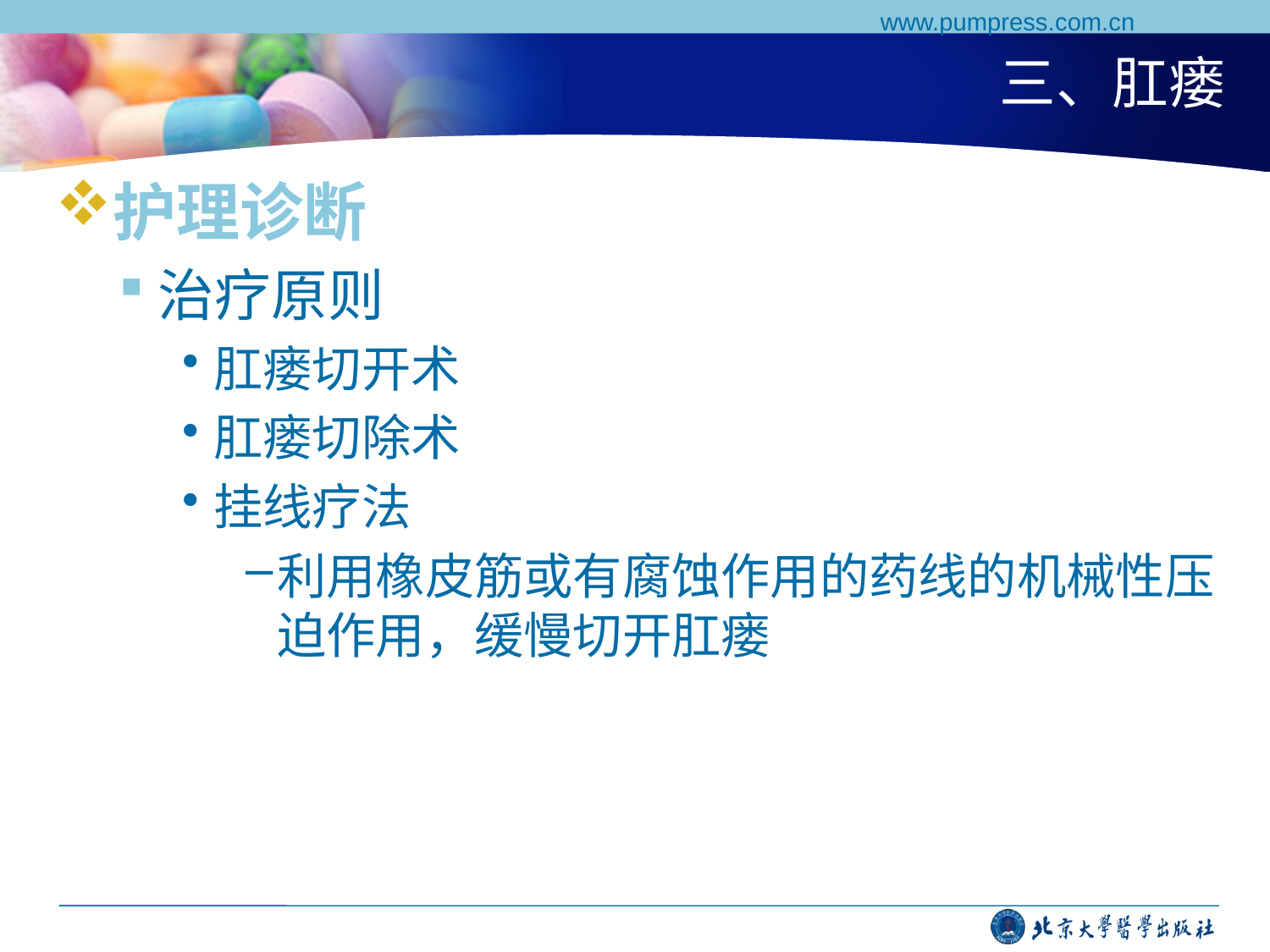

www.pumpress.com.cn
# 三、肛瘘
护理诊断
治疗原则
肛瘘切开术
肛瘘切除术
挂线疗法
利用橡皮筋或有腐蚀作用的药线的机械性压迫作用，缓慢切开肛瘘